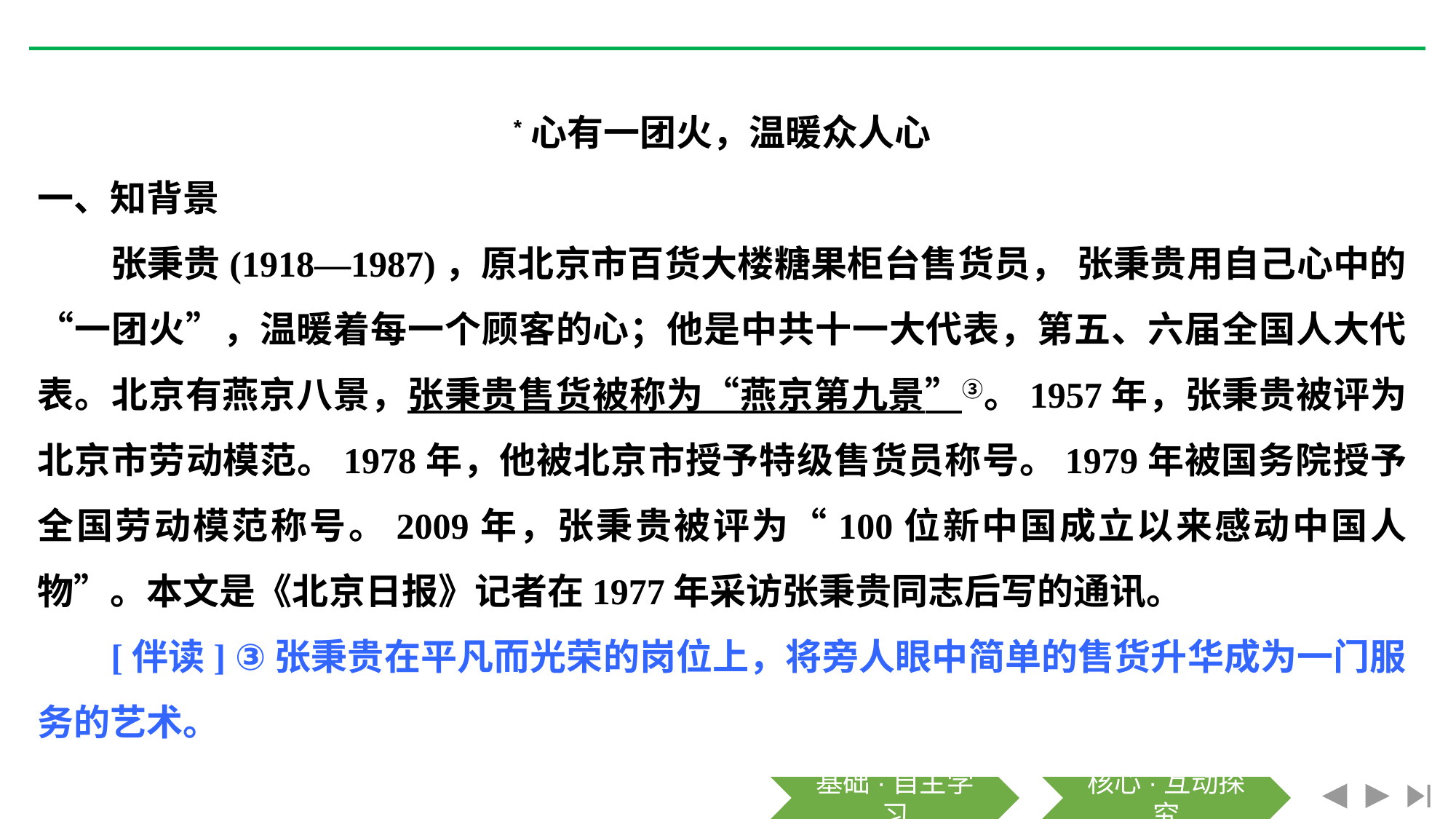

*心有一团火，温暖众人心
一、知背景
张秉贵(1918—1987)，原北京市百货大楼糖果柜台售货员， 张秉贵用自己心中的“一团火”，温暖着每一个顾客的心；他是中共十一大代表，第五、六届全国人大代表。北京有燕京八景，张秉贵售货被称为“燕京第九景”③。1957年，张秉贵被评为北京市劳动模范。1978年，他被北京市授予特级售货员称号。1979年被国务院授予全国劳动模范称号。2009年，张秉贵被评为“100位新中国成立以来感动中国人物”。本文是《北京日报》记者在1977年采访张秉贵同志后写的通讯。
[伴读] ③张秉贵在平凡而光荣的岗位上，将旁人眼中简单的售货升华成为一门服务的艺术。